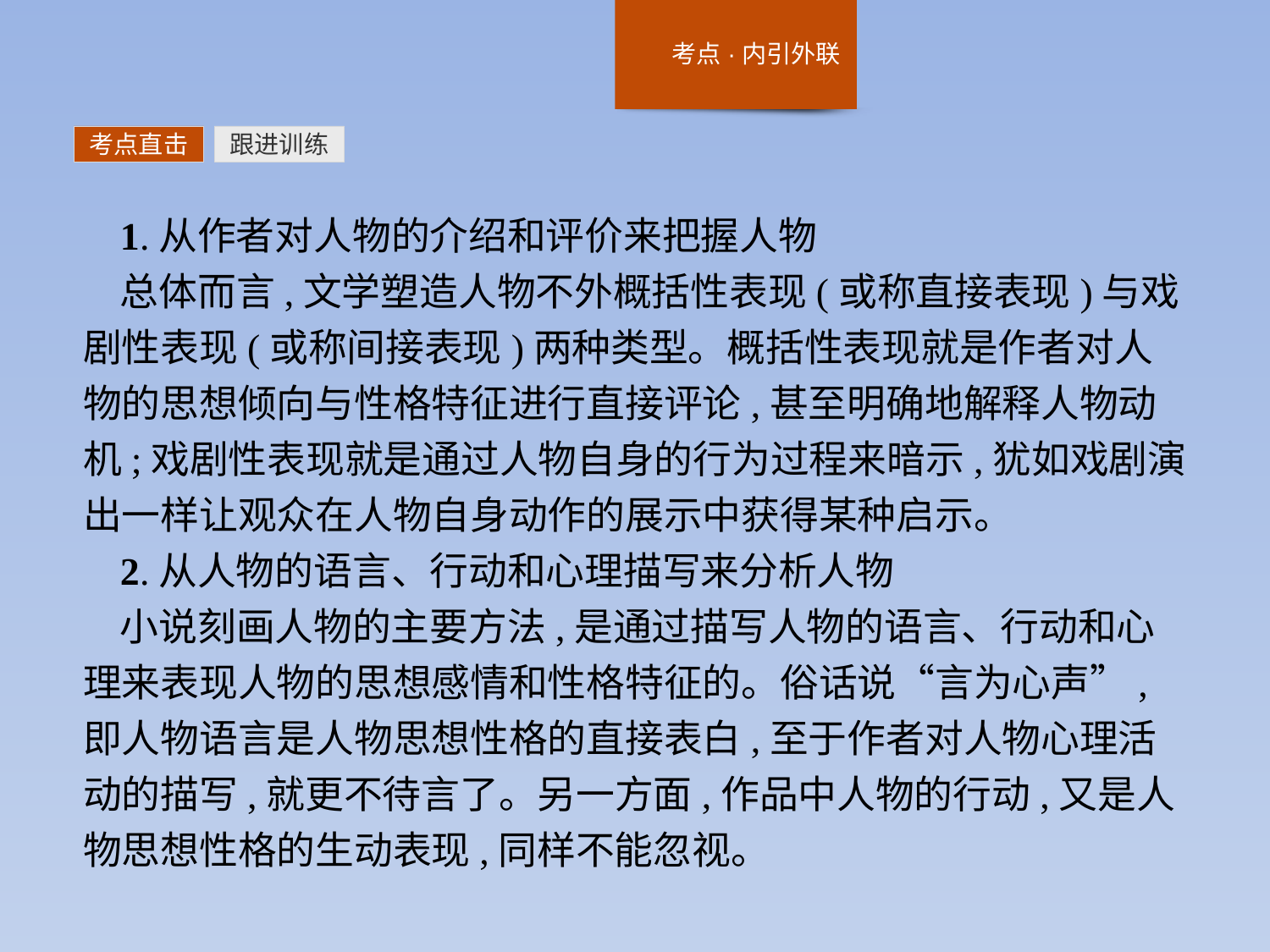

考点直击
跟进训练
1.从作者对人物的介绍和评价来把握人物
总体而言,文学塑造人物不外概括性表现(或称直接表现)与戏剧性表现(或称间接表现)两种类型。概括性表现就是作者对人物的思想倾向与性格特征进行直接评论,甚至明确地解释人物动机;戏剧性表现就是通过人物自身的行为过程来暗示,犹如戏剧演出一样让观众在人物自身动作的展示中获得某种启示。
2.从人物的语言、行动和心理描写来分析人物
小说刻画人物的主要方法,是通过描写人物的语言、行动和心理来表现人物的思想感情和性格特征的。俗话说“言为心声”,即人物语言是人物思想性格的直接表白,至于作者对人物心理活动的描写,就更不待言了。另一方面,作品中人物的行动,又是人物思想性格的生动表现,同样不能忽视。